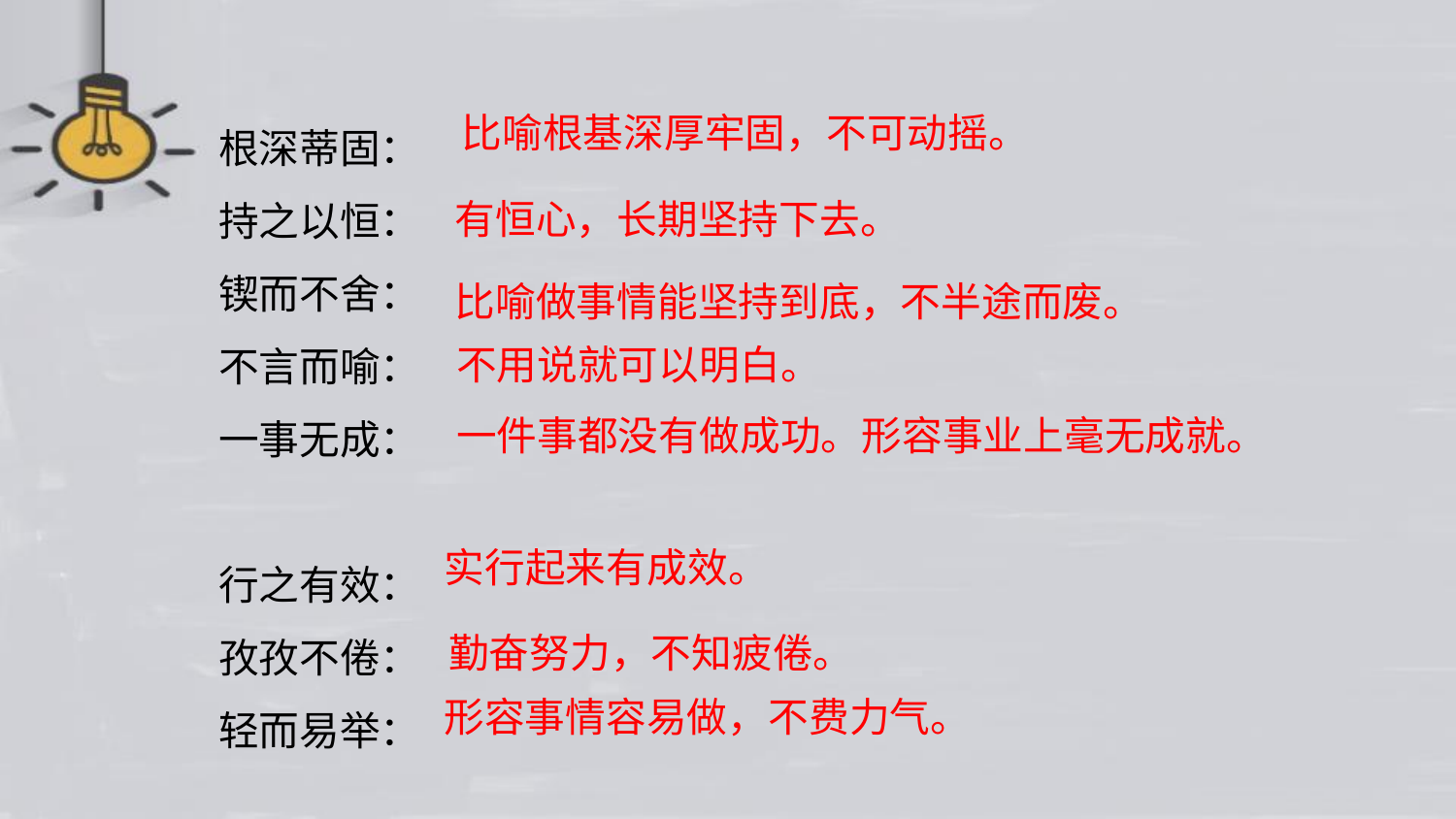

根深蒂固：
持之以恒：
锲而不舍：
不言而喻：
一事无成：

行之有效：
孜孜不倦：
轻而易举：
比喻根基深厚牢固，不可动摇。
有恒心，长期坚持下去。
比喻做事情能坚持到底，不半途而废。
不用说就可以明白。
一件事都没有做成功。形容事业上毫无成就。
实行起来有成效。
勤奋努力，不知疲倦。
形容事情容易做，不费力气。